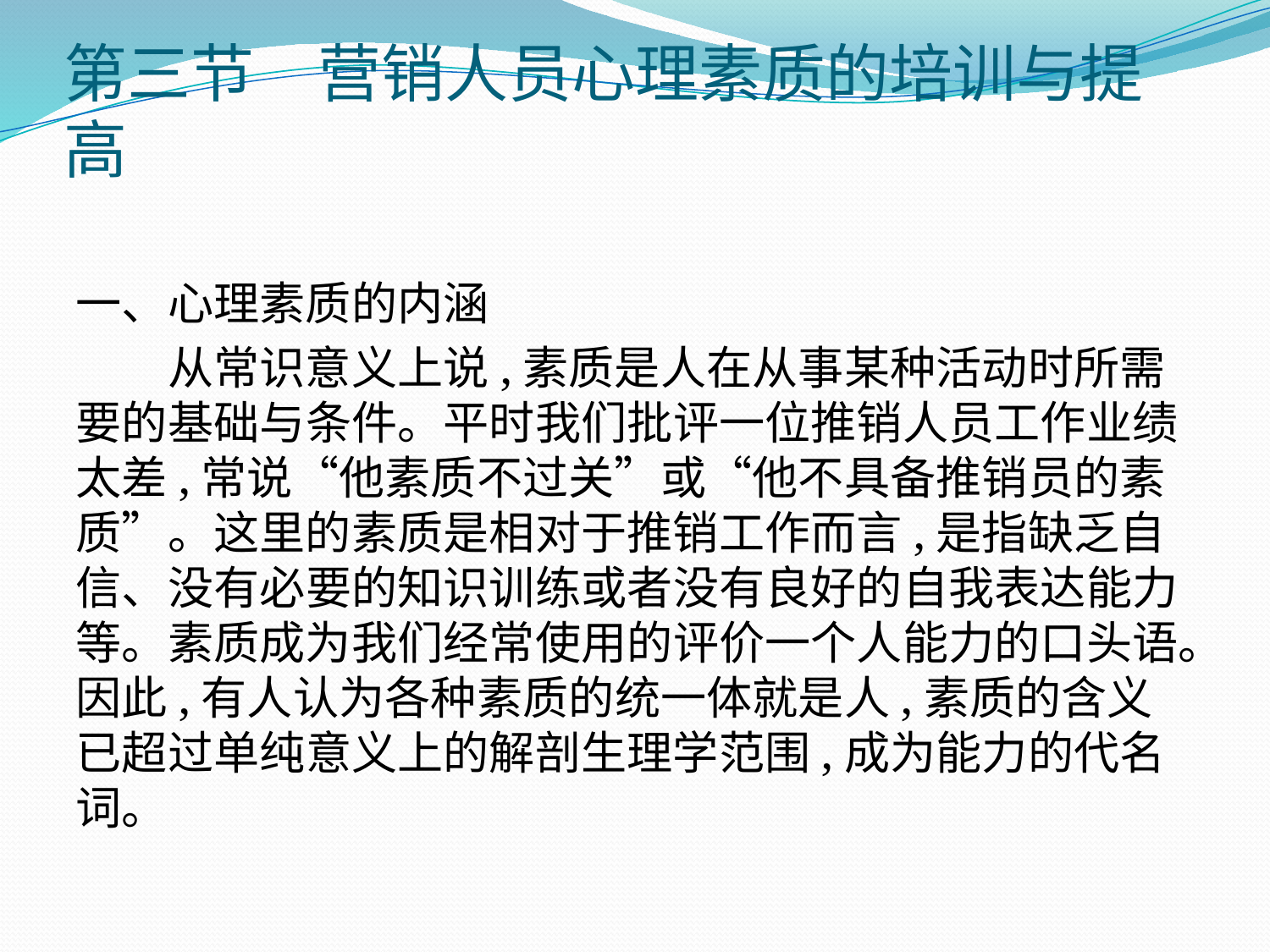

# 第三节　营销人员心理素质的培训与提高
一、心理素质的内涵
　　从常识意义上说,素质是人在从事某种活动时所需要的基础与条件。平时我们批评一位推销人员工作业绩太差,常说“他素质不过关”或“他不具备推销员的素质”。这里的素质是相对于推销工作而言,是指缺乏自信、没有必要的知识训练或者没有良好的自我表达能力等。素质成为我们经常使用的评价一个人能力的口头语。因此,有人认为各种素质的统一体就是人,素质的含义已超过单纯意义上的解剖生理学范围,成为能力的代名词。